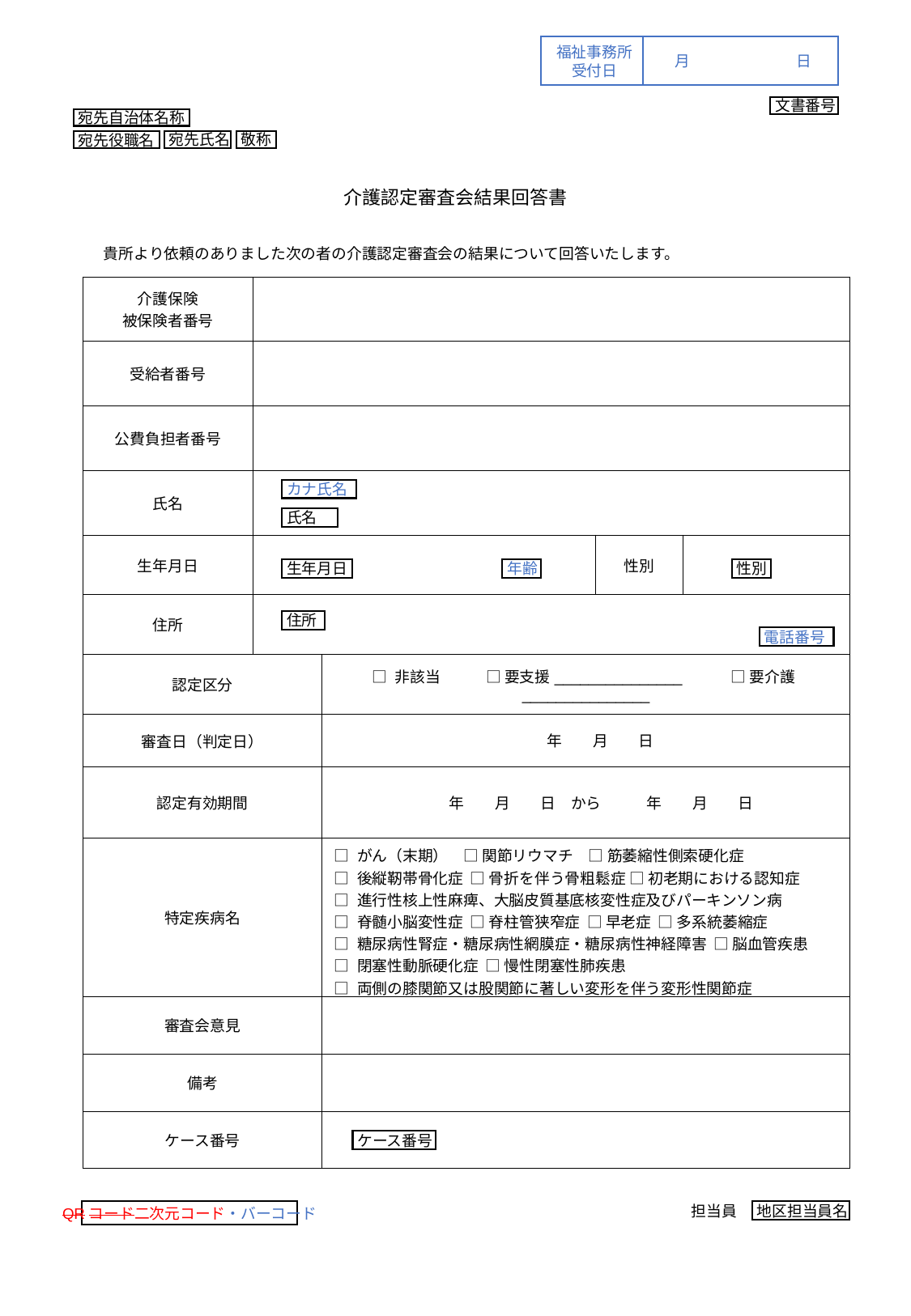

福祉事務所
受付日
月	日
文書番号
宛先自治体名称
敬称
宛先氏名
宛先役職名
介護認定審査会結果回答書
　貴所より依頼のありました次の者の介護認定審査会の結果について回答いたします。
| 介護保険 被保険者番号 |  |  |  |  |
| --- | --- | --- | --- | --- |
| 受給者番号 |  |  |  |  |
| 公費負担者番号 |  |  |  |  |
| 氏名 |  |  |  |  |
| 生年月日 |  |  | 性別 |  |
| 住所 |  |  |  |  |
| 認定区分 |  | □ 非該当　　　□ 要支援\_\_\_\_\_\_\_\_\_\_\_\_\_\_\_　　　□ 要介護\_\_\_\_\_\_\_\_\_\_\_\_\_\_\_ |  |  |
| 審査日（判定日） |  |  |  |  |
| 認定有効期間 |  | 年　　月　　日　から　　　年　　月　　日 |  |  |
| 特定疾病名 |  | □ がん（末期）　□ 関節リウマチ　□ 筋萎縮性側索硬化症　 □ 後縦靭帯骨化症 □ 骨折を伴う骨粗鬆症 □ 初老期における認知症 □ 進行性核上性麻痺、大脳皮質基底核変性症及びパーキンソン病 □ 脊髄小脳変性症 □ 脊柱管狭窄症 □ 早老症 □ 多系統萎縮症 □ 糖尿病性腎症・糖尿病性網膜症・糖尿病性神経障害 □ 脳血管疾患 □ 閉塞性動脈硬化症 □ 慢性閉塞性肺疾患 □ 両側の膝関節又は股関節に著しい変形を伴う変形性関節症 |  |  |
| 審査会意見 |  |  |  |  |
| 備考 |  |  |  |  |
| ケース番号 |  |  |  |  |
カナ氏名
氏名
性別
生年月日
年齢
住所
電話番号
　　年　　月　　日

ケース番号
QRコード二次元コード・バーコード
担当員
地区担当員名